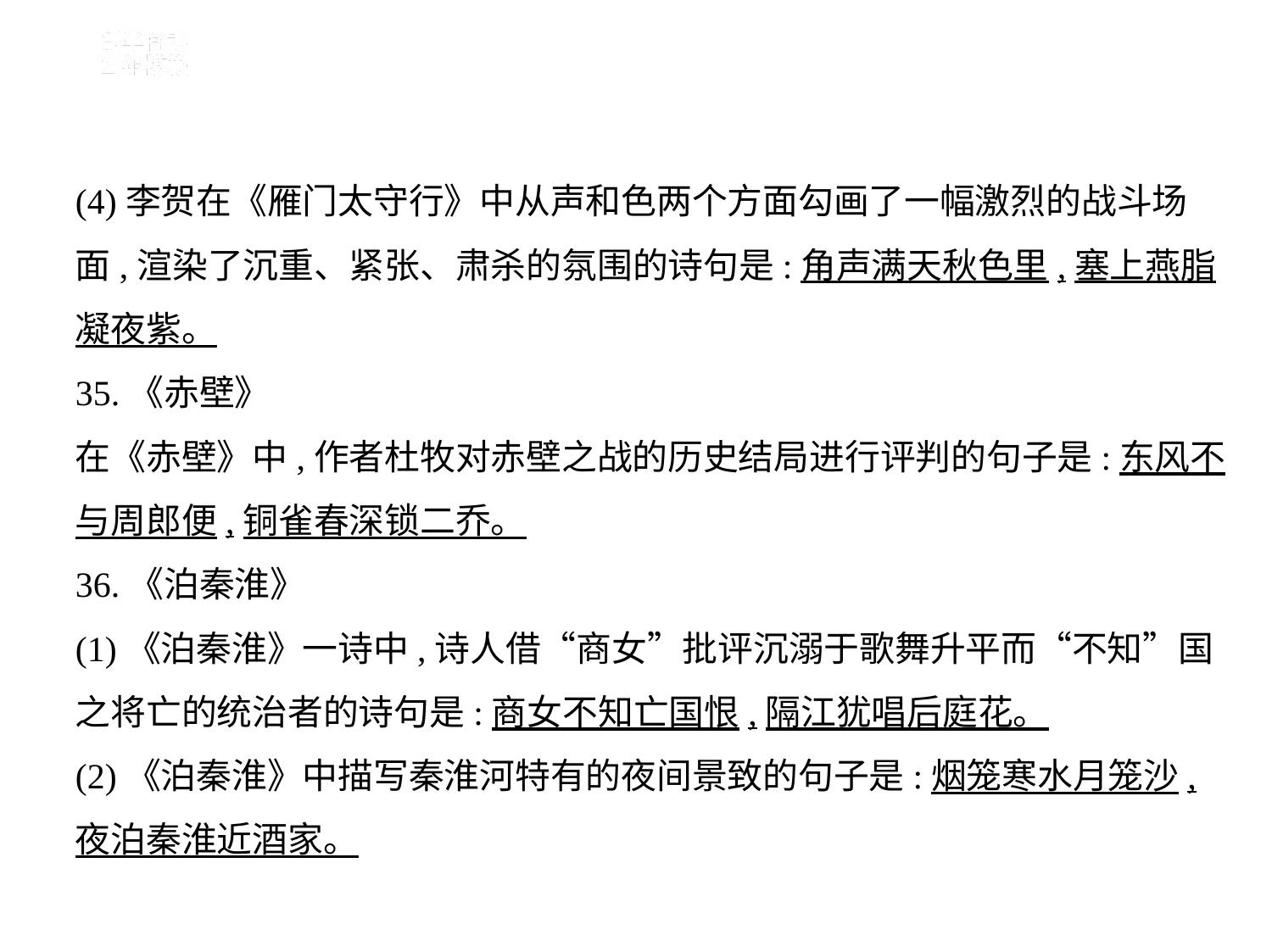

(4)李贺在《雁门太守行》中从声和色两个方面勾画了一幅激烈的战斗场
面,渲染了沉重、紧张、肃杀的氛围的诗句是:角声满天秋色里,塞上燕脂
凝夜紫。
35.《赤壁》
在《赤壁》中,作者杜牧对赤壁之战的历史结局进行评判的句子是:东风不
与周郎便,铜雀春深锁二乔。
36.《泊秦淮》
(1)《泊秦淮》一诗中,诗人借“商女”批评沉溺于歌舞升平而“不知”国
之将亡的统治者的诗句是:商女不知亡国恨,隔江犹唱后庭花。
(2)《泊秦淮》中描写秦淮河特有的夜间景致的句子是:烟笼寒水月笼沙,
夜泊秦淮近酒家。